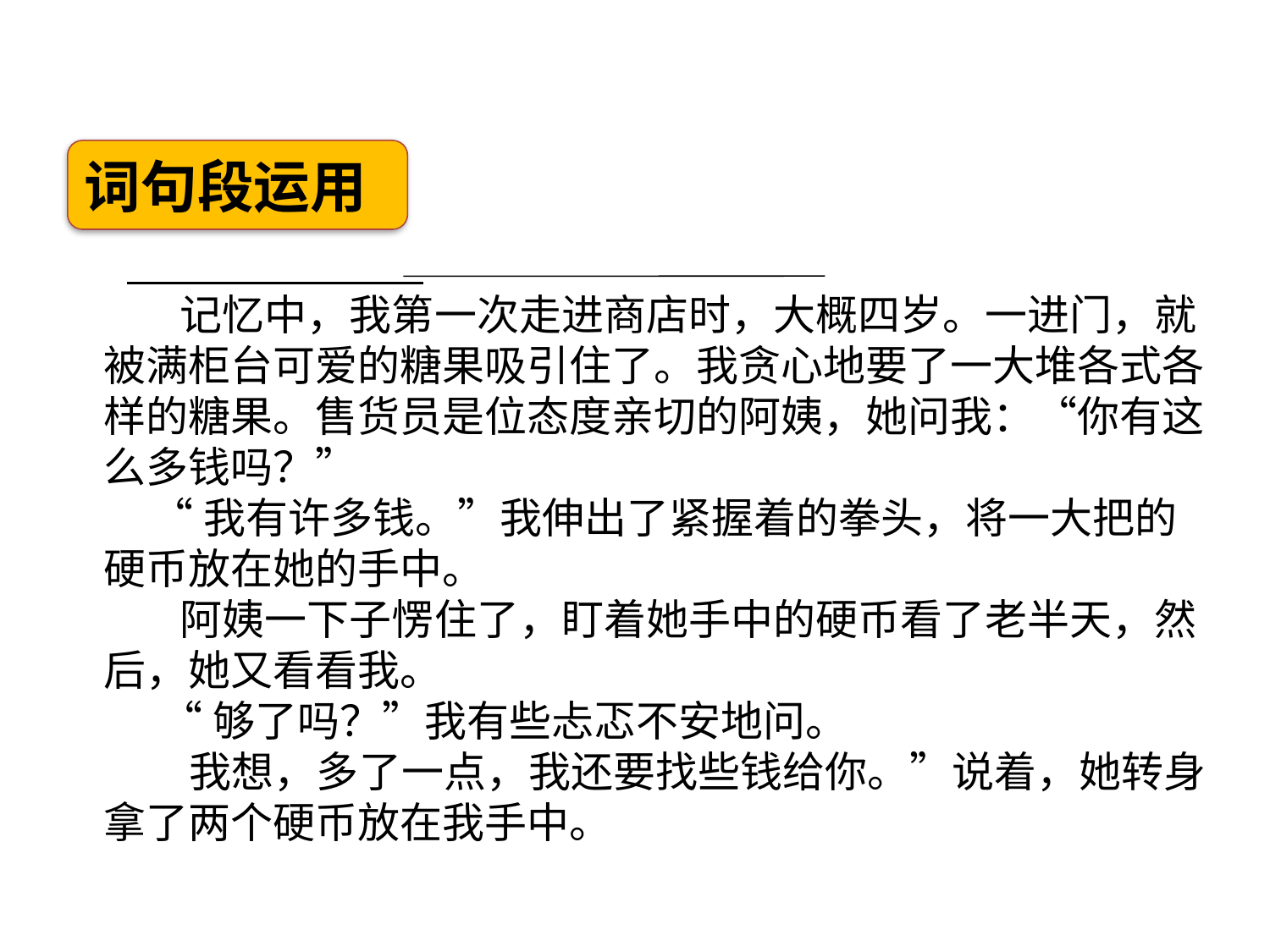

词句段运用

       记忆中，我第一次走进商店时，大概四岁。一进门，就被满柜台可爱的糖果吸引住了。我贪心地要了一大堆各式各样的糖果。售货员是位态度亲切的阿姨，她问我：“你有这么多钱吗？”
     “我有许多钱。”我伸出了紧握着的拳头，将一大把的硬币放在她的手中。
       阿姨一下子愣住了，盯着她手中的硬币看了老半天，然后，她又看看我。
      “够了吗？”我有些忐忑不安地问。
        我想，多了一点，我还要找些钱给你。”说着，她转身拿了两个硬币放在我手中。